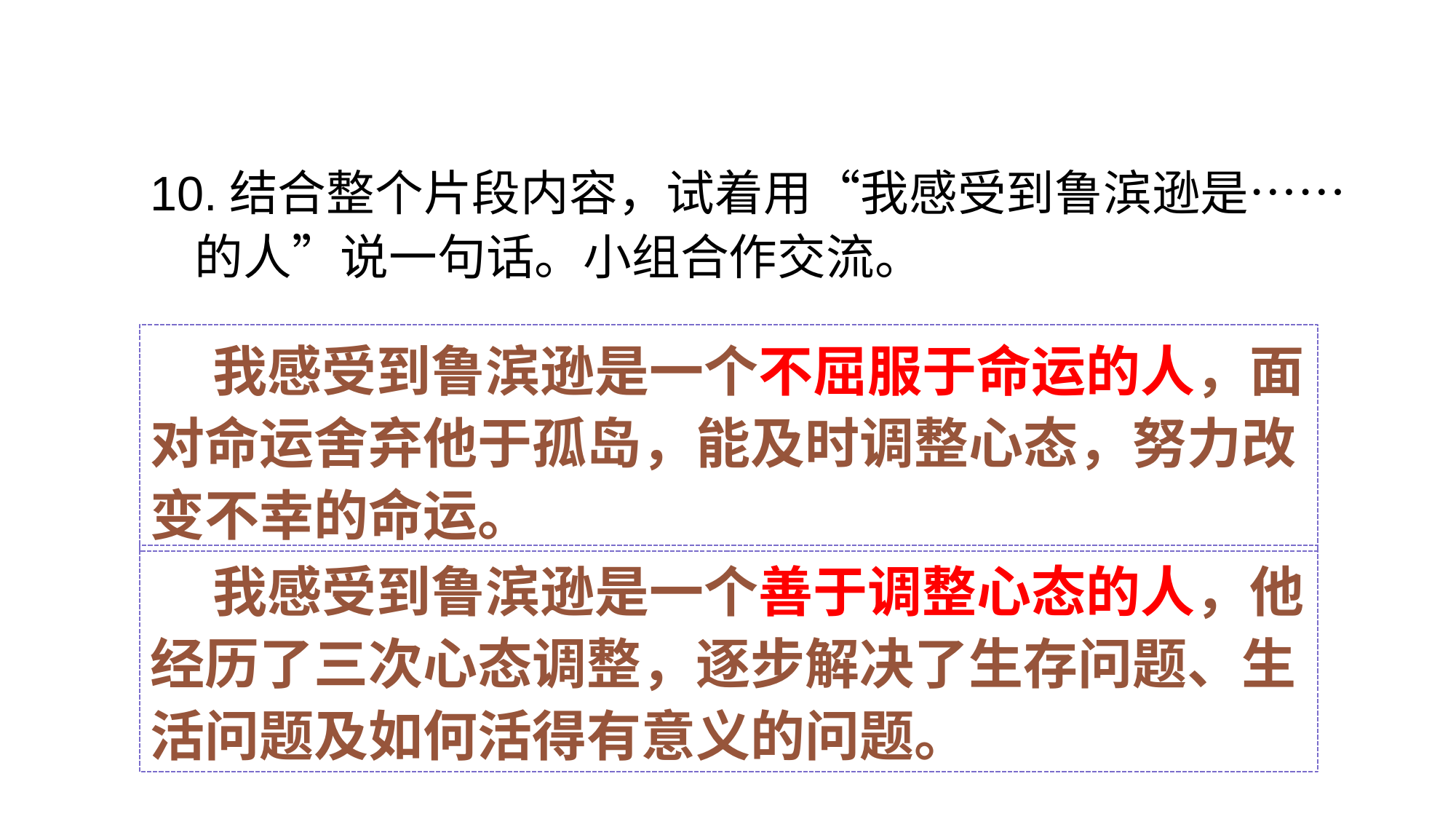

10.结合整个片段内容，试着用“我感受到鲁滨逊是……
   的人”说一句话。小组合作交流。
    我感受到鲁滨逊是一个不屈服于命运的人，面对命运舍弃他于孤岛，能及时调整心态，努力改变不幸的命运。
    我感受到鲁滨逊是一个善于调整心态的人，他经历了三次心态调整，逐步解决了生存问题、生活问题及如何活得有意义的问题。